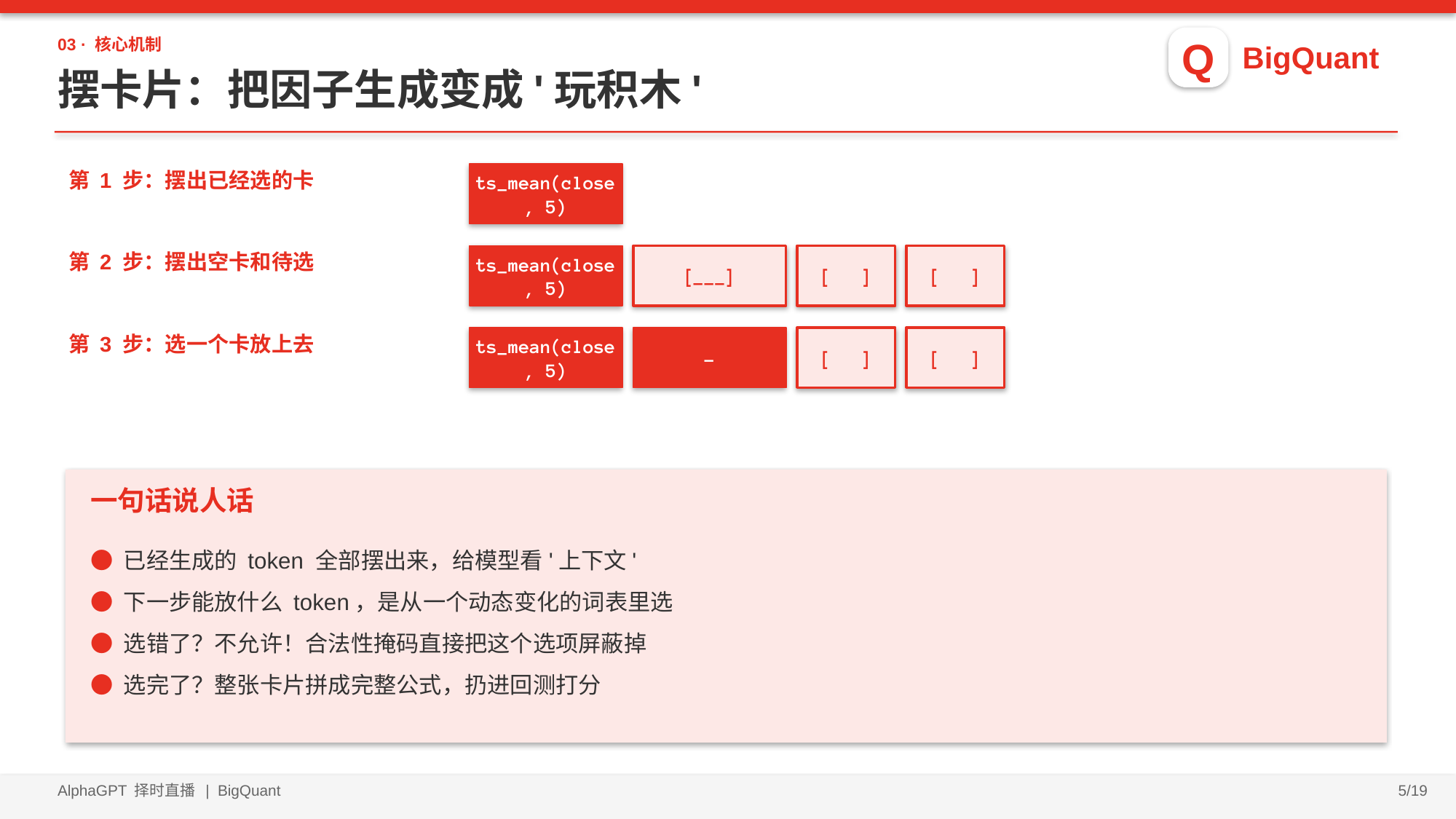

Q
BigQuant
03 · 核心机制
摆卡片：把因子生成变成'玩积木'

第 1 步：摆出已经选的卡

ts_mean(close, 5)
第 2 步：摆出空卡和待选

ts_mean(close, 5)

[___]

[   ]

[   ]
第 3 步：选一个卡放上去

ts_mean(close, 5)

−

[   ]

[   ]

一句话说人话
● 已经生成的 token 全部摆出来，给模型看'上下文'
● 下一步能放什么 token，是从一个动态变化的词表里选
● 选错了？不允许！合法性掩码直接把这个选项屏蔽掉
● 选完了？整张卡片拼成完整公式，扔进回测打分

AlphaGPT 择时直播  |  BigQuant
5/19